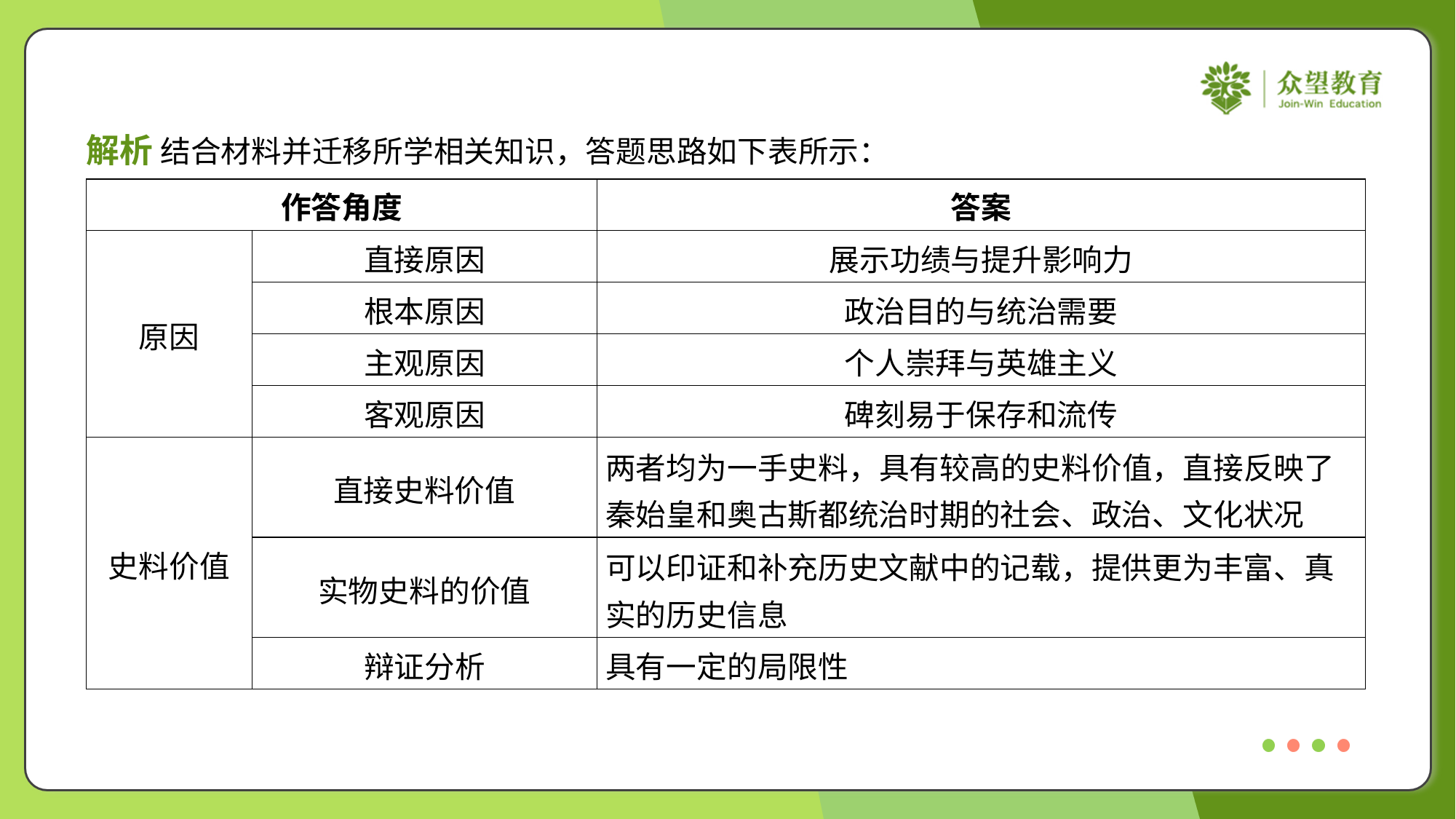

解析 结合材料并迁移所学相关知识，答题思路如下表所示：
| 作答角度 |  | 答案 |
| --- | --- | --- |
| 原因 | 直接原因 | 展示功绩与提升影响力 |
|  | 根本原因 | 政治目的与统治需要 |
|  | 主观原因 | 个人崇拜与英雄主义 |
|  | 客观原因 | 碑刻易于保存和流传 |
| 史料价值 | 直接史料价值 | 两者均为一手史料，具有较高的史料价值，直接反映了 秦始皇和奥古斯都统治时期的社会、政治、文化状况 |
|  | 实物史料的价值 | 可以印证和补充历史文献中的记载，提供更为丰富、真 实的历史信息 |
|  | 辩证分析 | 具有一定的局限性 |